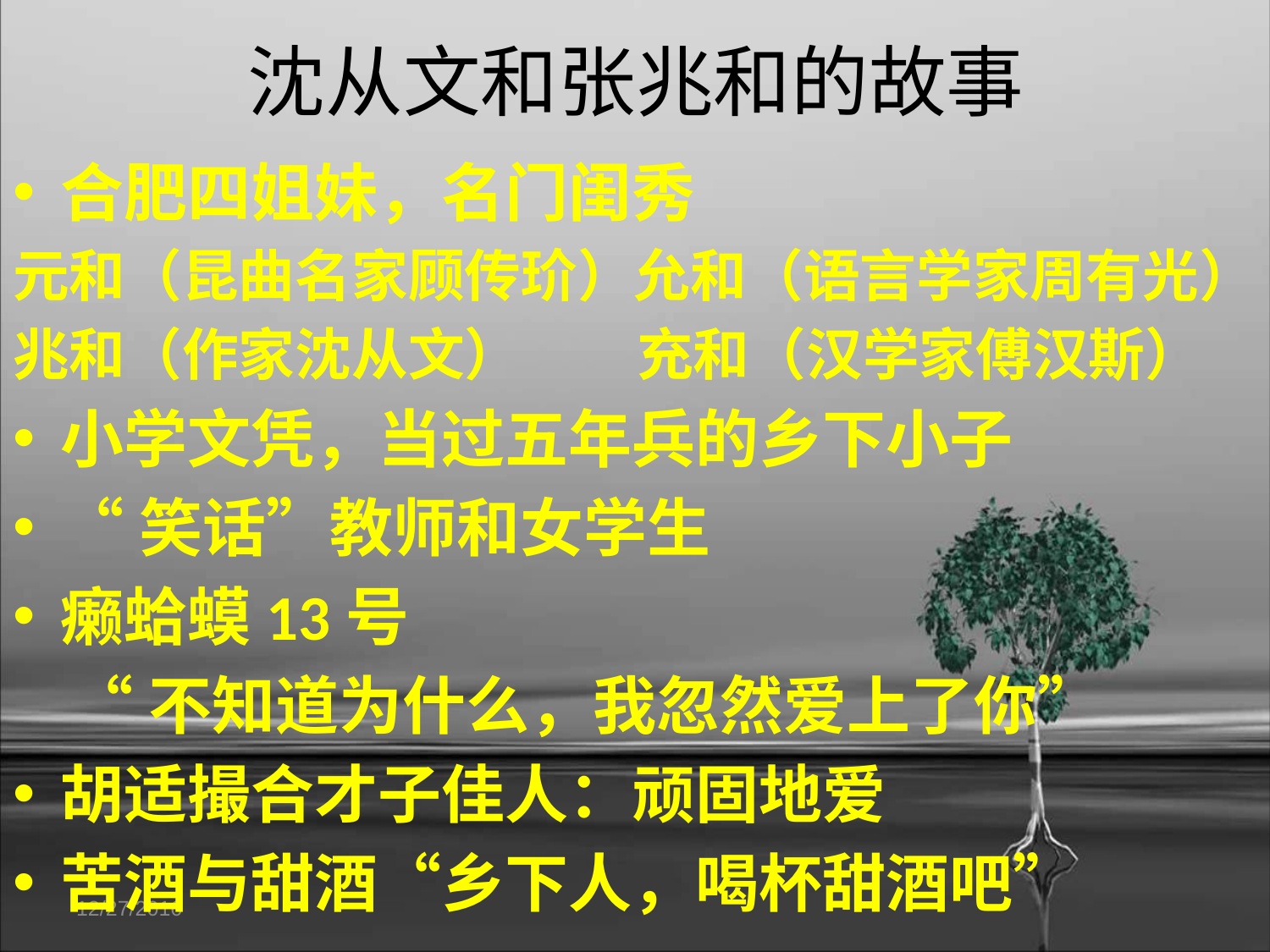

# 沈从文和张兆和的故事
合肥四姐妹，名门闺秀
元和（昆曲名家顾传玠）允和（语言学家周有光）
兆和（作家沈从文）         充和（汉学家傅汉斯）
小学文凭，当过五年兵的乡下小子
“笑话”教师和女学生
癞蛤蟆13号
    “不知道为什么，我忽然爱上了你”
胡适撮合才子佳人：顽固地爱
苦酒与甜酒“乡下人，喝杯甜酒吧”
12/27/2016